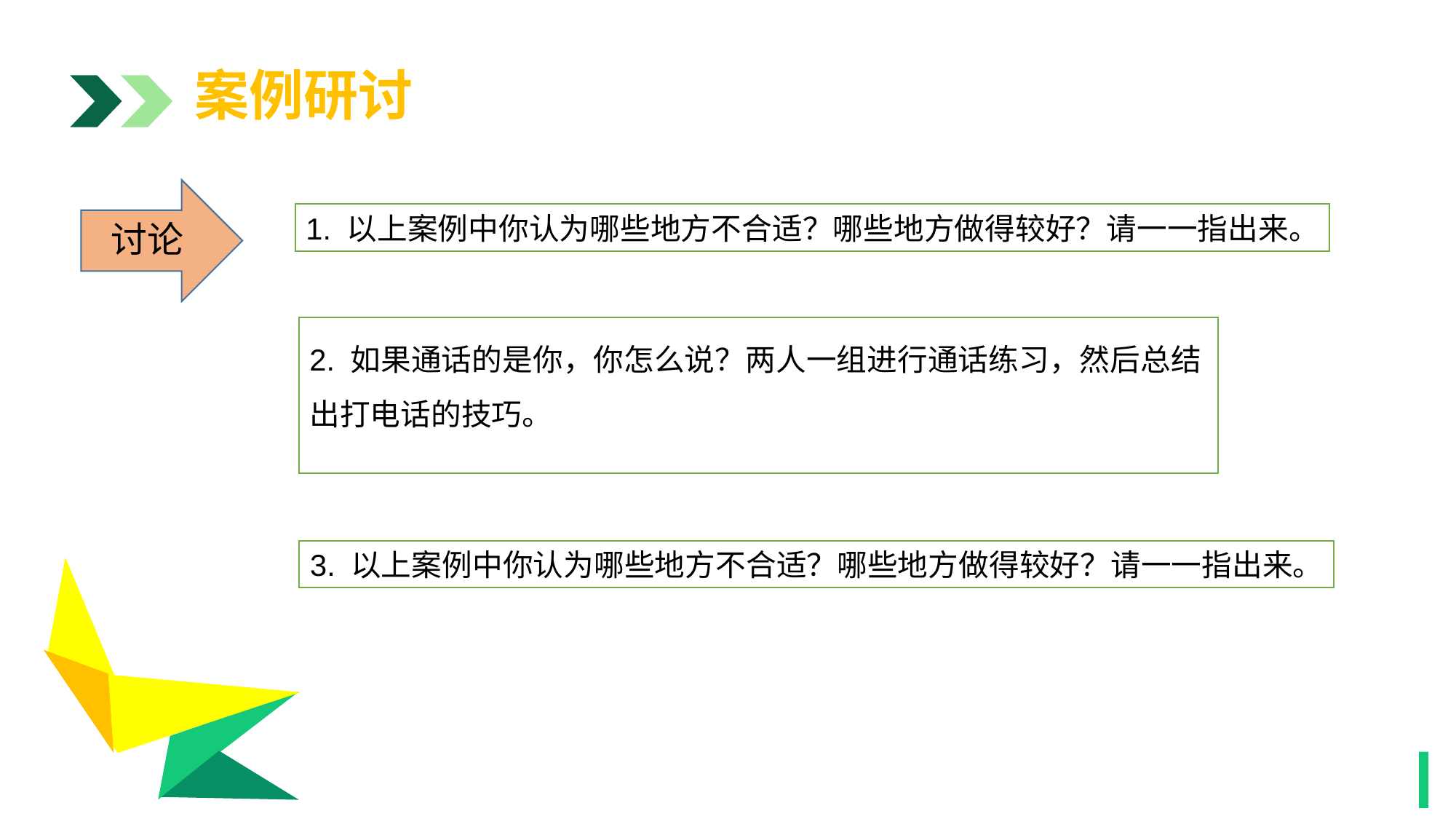

案例研讨

讨论
1. 以上案例中你认为哪些地方不合适？哪些地方做得较好？请一一指出来。
1
2. 如果通话的是你，你怎么说？两人一组进行通话练习，然后总结出打电话的技巧。

3. 以上案例中你认为哪些地方不合适？哪些地方做得较好？请一一指出来。
1
6